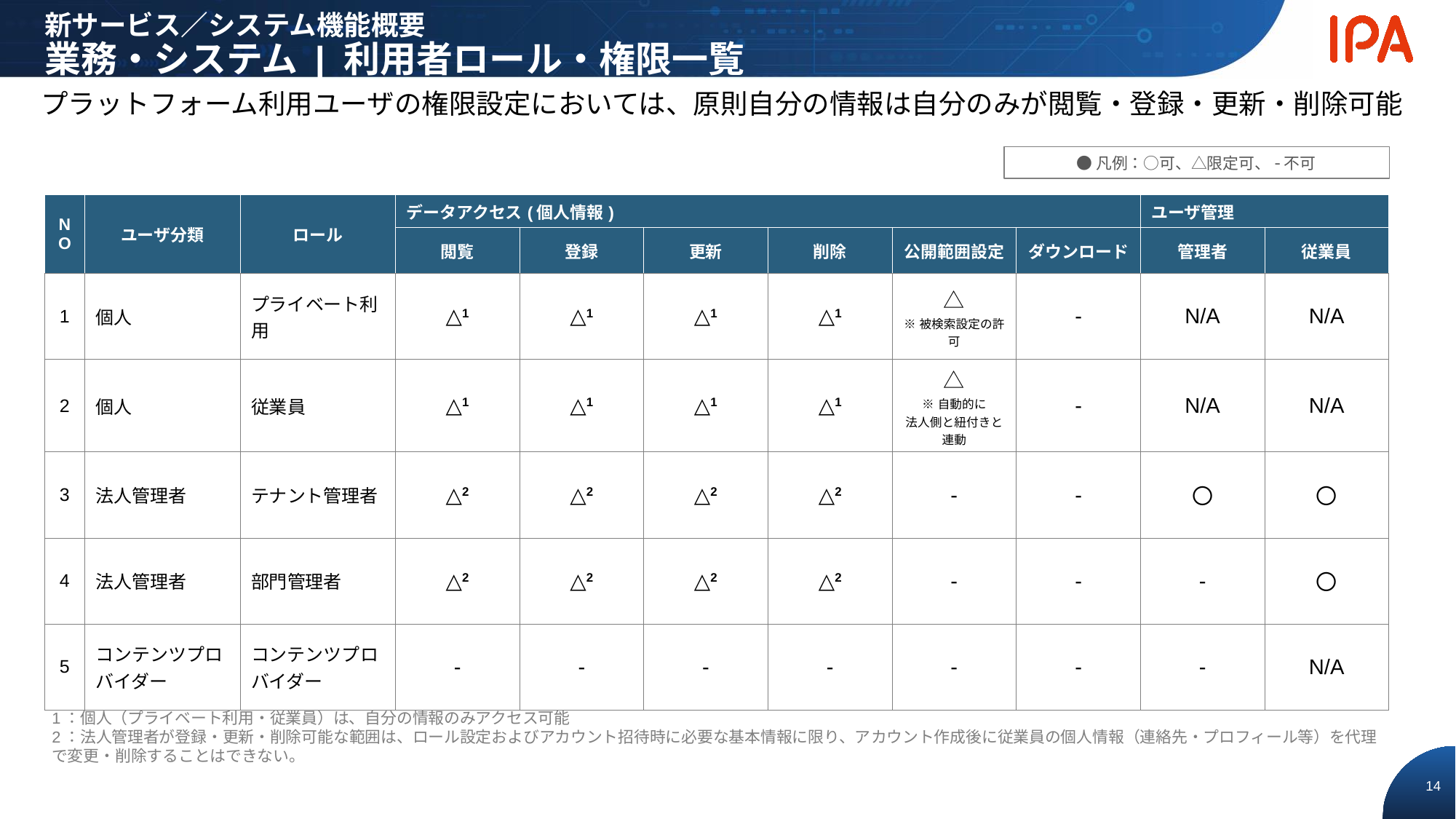

# 新サービス／システム機能概要 業務・システム | 利用者ロール・権限一覧
プラットフォーム利用ユーザの権限設定においては、原則自分の情報は自分のみが閲覧・登録・更新・削除可能

●凡例：○可、△限定可、-不可
| NO | ユーザ分類 | ロール | データアクセス(個人情報) |  |  |  |  |  | ユーザ管理 |  |
| --- | --- | --- | --- | --- | --- | --- | --- | --- | --- | --- |
|  |  |  | 閲覧 | 登録 | 更新 | 削除 | 公開範囲設定 | ダウンロード | 管理者 | 従業員 |
| 1 | 個人 | プライベート利用 | △1 | △1 | △1 | △1 | △ ※被検索設定の許可 | - | N/A | N/A |
| 2 | 個人 | 従業員 | △1 | △1 | △1 | △1 | △ ※自動的に 法人側と紐付きと連動 | - | N/A | N/A |
| 3 | 法人管理者 | テナント管理者 | △2 | △2 | △2 | △2 | - | - | 〇 | 〇 |
| 4 | 法人管理者 | 部門管理者 | △2 | △2 | △2 | △2 | - | - | - | 〇 |
| 5 | コンテンツプロバイダー | コンテンツプロバイダー | - | - | - | - | - | - | - | N/A |
1：個人（プライベート利用・従業員）は、自分の情報のみアクセス可能
2：法人管理者が登録・更新・削除可能な範囲は、ロール設定およびアカウント招待時に必要な基本情報に限り、アカウント作成後に従業員の個人情報（連絡先・プロフィール等）を代理で変更・削除することはできない。